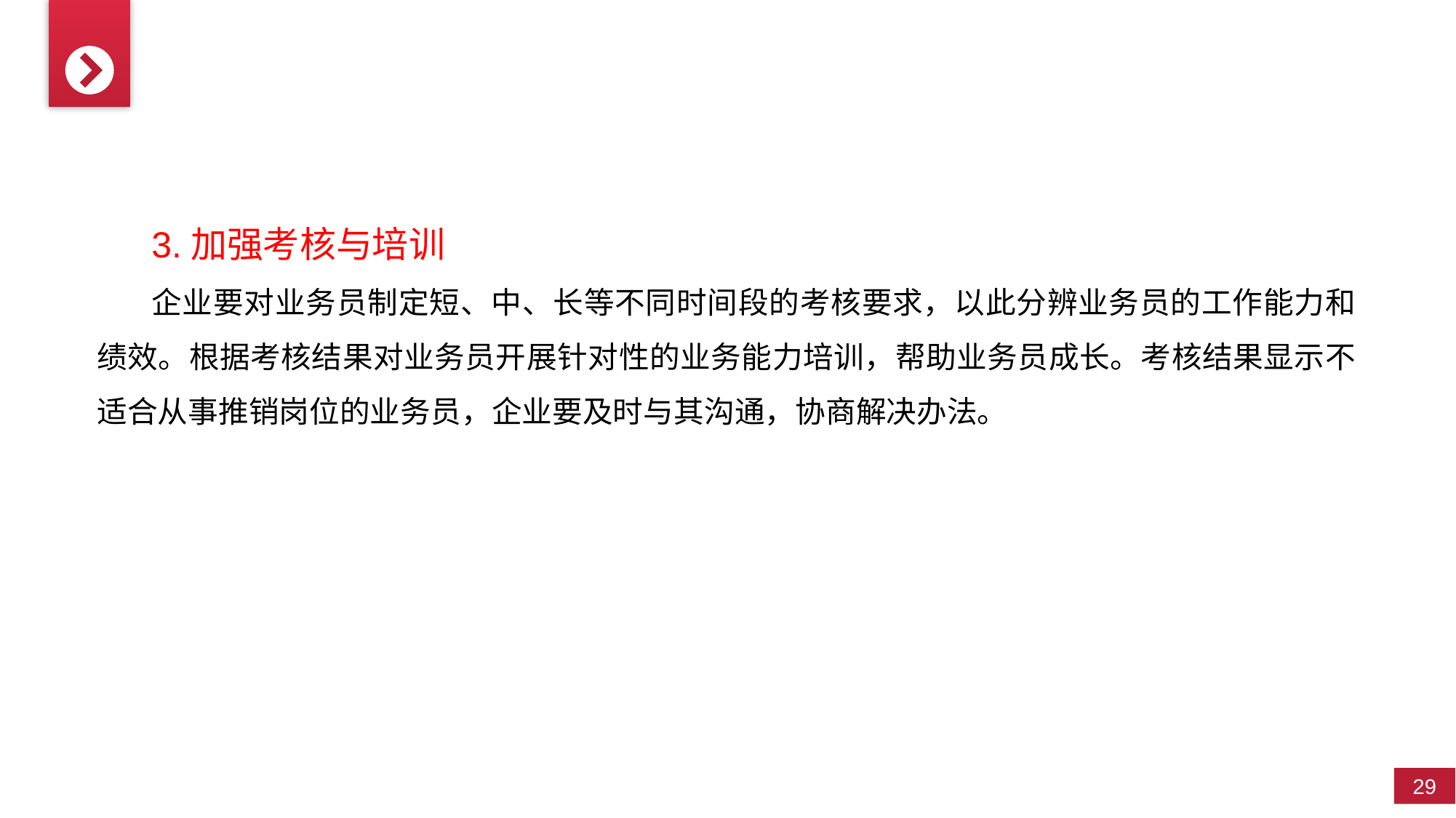

3.加强考核与培训
企业要对业务员制定短、中、长等不同时间段的考核要求，以此分辨业务员的工作能力和绩效。根据考核结果对业务员开展针对性的业务能力培训，帮助业务员成长。考核结果显示不适合从事推销岗位的业务员，企业要及时与其沟通，协商解决办法。